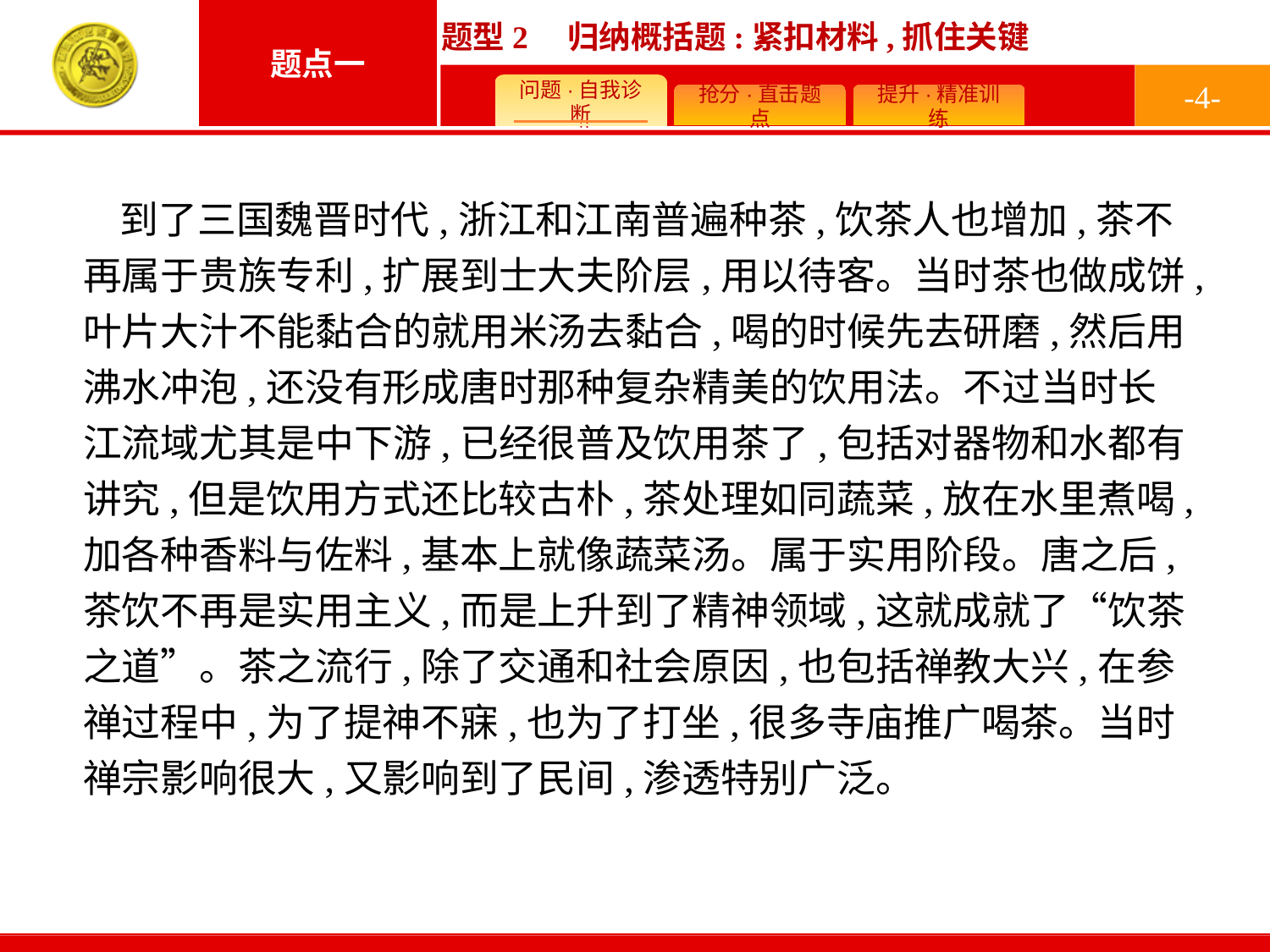

-4-
到了三国魏晋时代,浙江和江南普遍种茶,饮茶人也增加,茶不再属于贵族专利,扩展到士大夫阶层,用以待客。当时茶也做成饼,叶片大汁不能黏合的就用米汤去黏合,喝的时候先去研磨,然后用沸水冲泡,还没有形成唐时那种复杂精美的饮用法。不过当时长江流域尤其是中下游,已经很普及饮用茶了,包括对器物和水都有讲究,但是饮用方式还比较古朴,茶处理如同蔬菜,放在水里煮喝,加各种香料与佐料,基本上就像蔬菜汤。属于实用阶段。唐之后,茶饮不再是实用主义,而是上升到了精神领域,这就成就了“饮茶之道”。茶之流行,除了交通和社会原因,也包括禅教大兴,在参禅过程中,为了提神不寐,也为了打坐,很多寺庙推广喝茶。当时禅宗影响很大,又影响到了民间,渗透特别广泛。